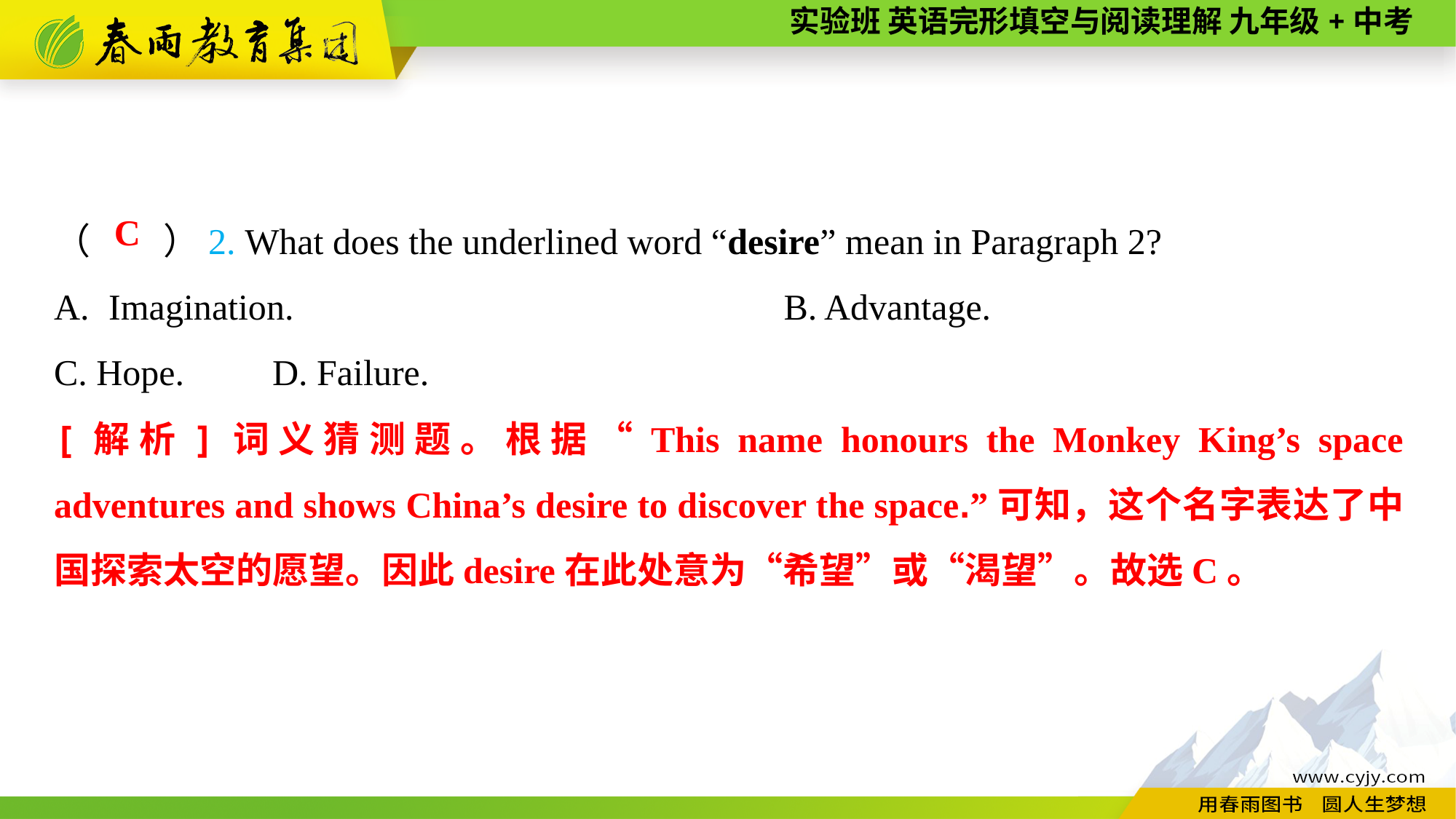

（　　）2. What does the underlined word “desire” mean in Paragraph 2?
Imagination.	B. Advantage.
C. Hope.	D. Failure.
C
[解析]词义猜测题。根据“This name honours the Monkey King’s space adventures and shows China’s desire to discover the space.”可知，这个名字表达了中国探索太空的愿望。因此desire在此处意为“希望”或“渴望”。故选C。